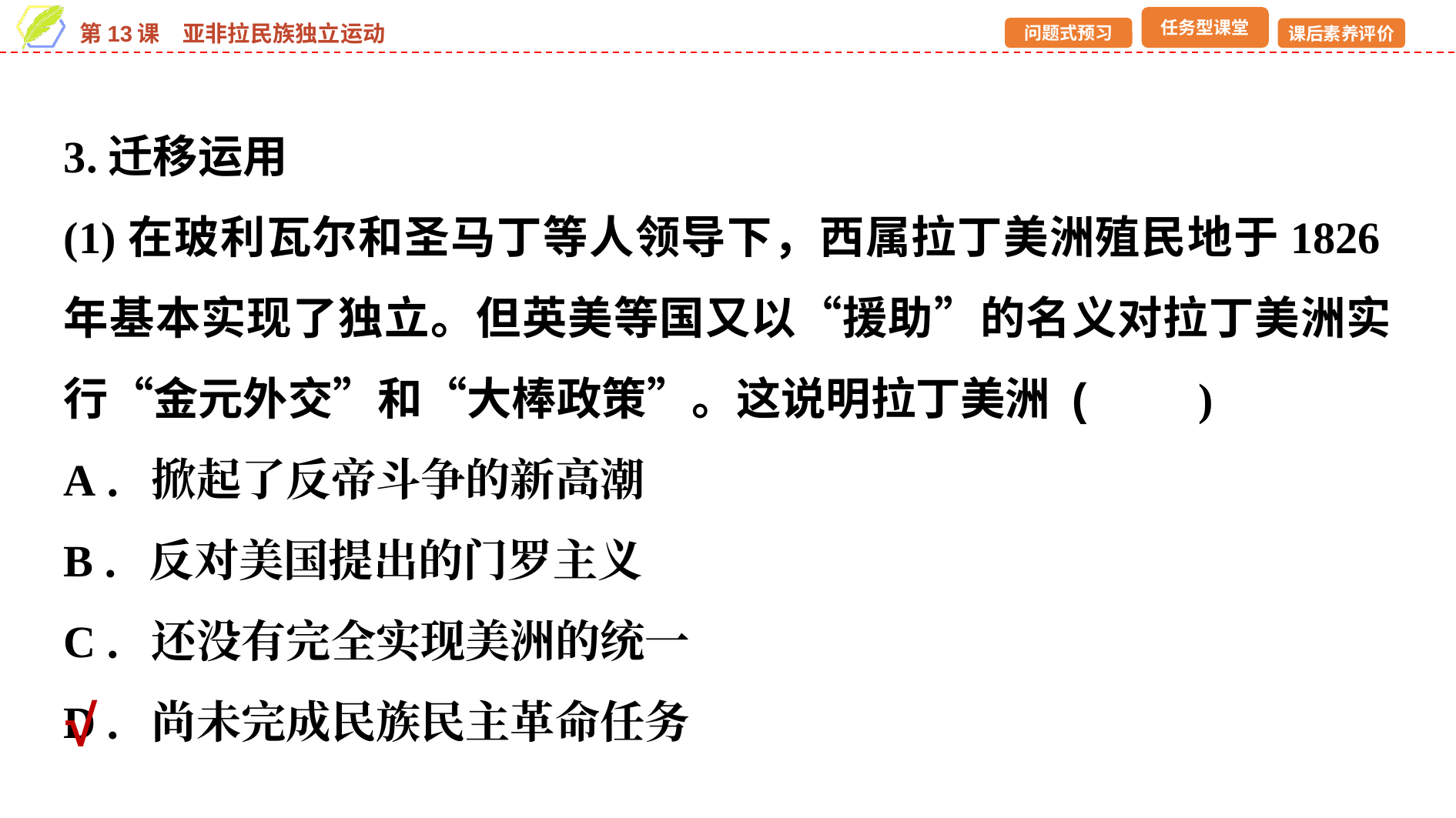

3.迁移运用
(1)在玻利瓦尔和圣马丁等人领导下，西属拉丁美洲殖民地于1826年基本实现了独立。但英美等国又以“援助”的名义对拉丁美洲实行“金元外交”和“大棒政策”。这说明拉丁美洲 (　　)
A．掀起了反帝斗争的新高潮
B．反对美国提出的门罗主义
C．还没有完全实现美洲的统一
D．尚未完成民族民主革命任务
√